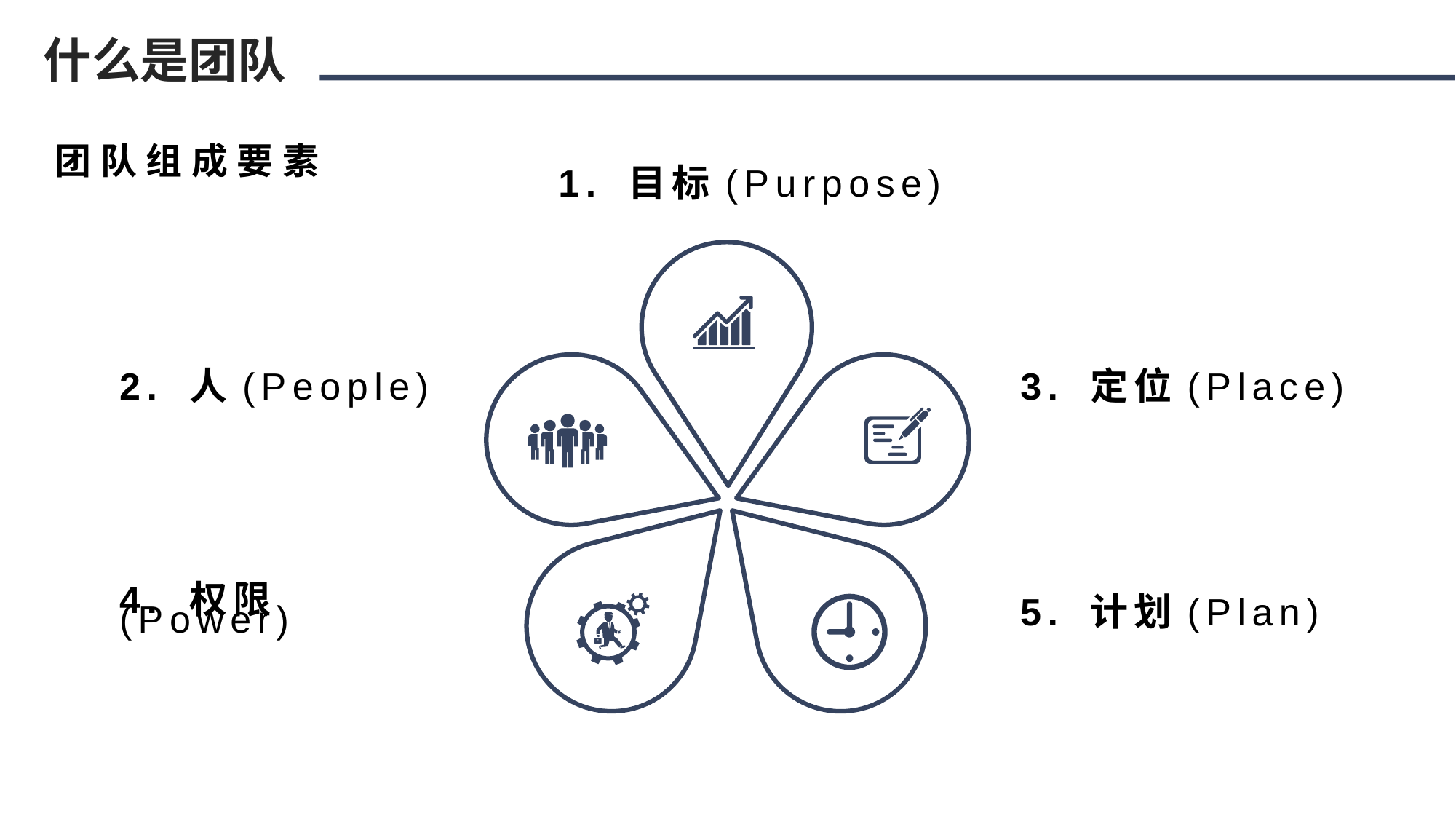

什么是团队

团队组成要素
1. 目标(Purpose)

2. 人(People)
3. 定位(Place)

4. 权限(Power)
5. 计划(Plan)